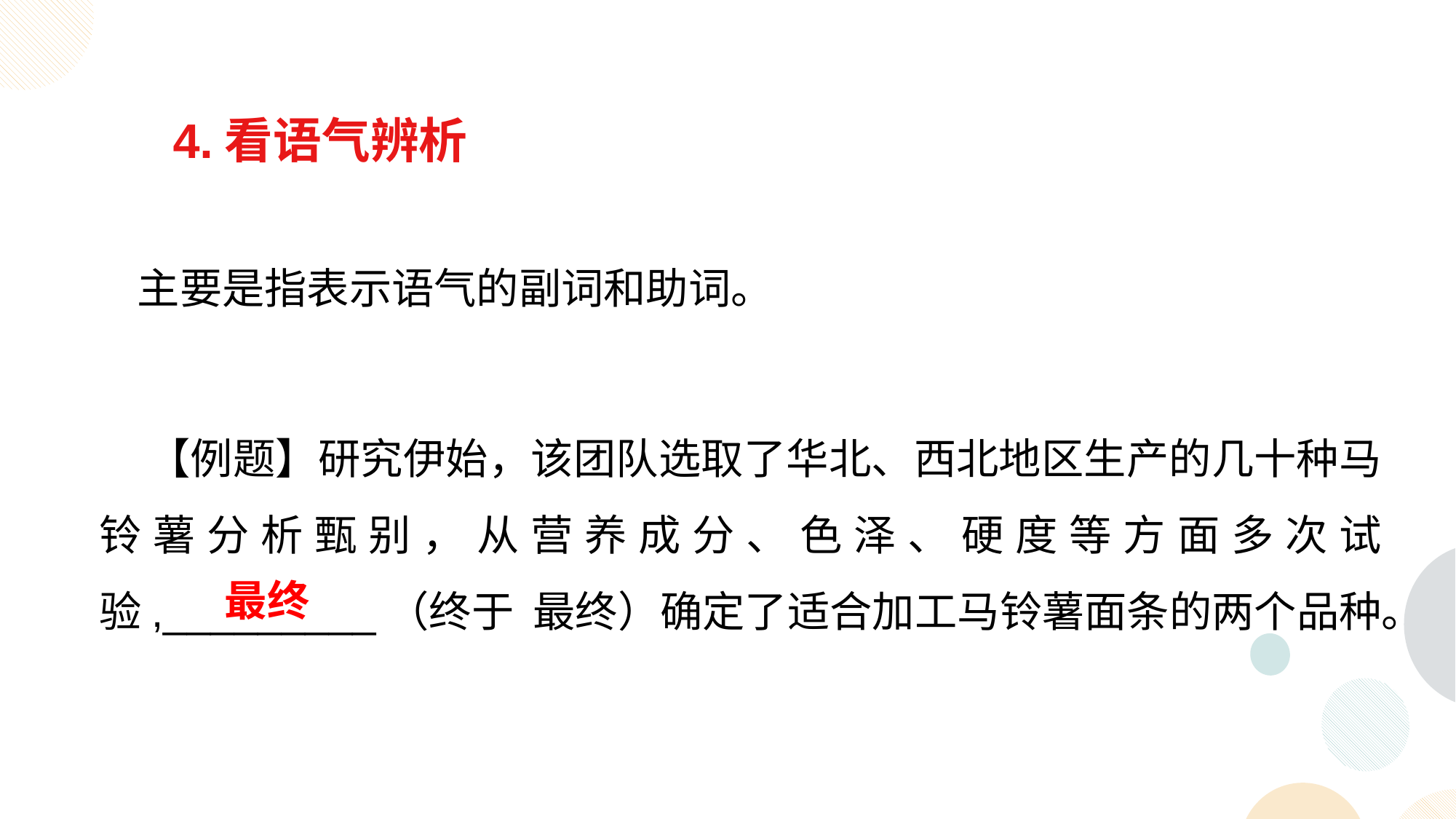

4.看语气辨析
    主要是指表示语气的副词和助词。
    【例题】研究伊始，该团队选取了华北、西北地区生产的几十种马铃薯分析甄别，从营养成分、色泽、硬度等方面多次试验,_________（终于  最终）确定了适合加工马铃薯面条的两个品种。

最终